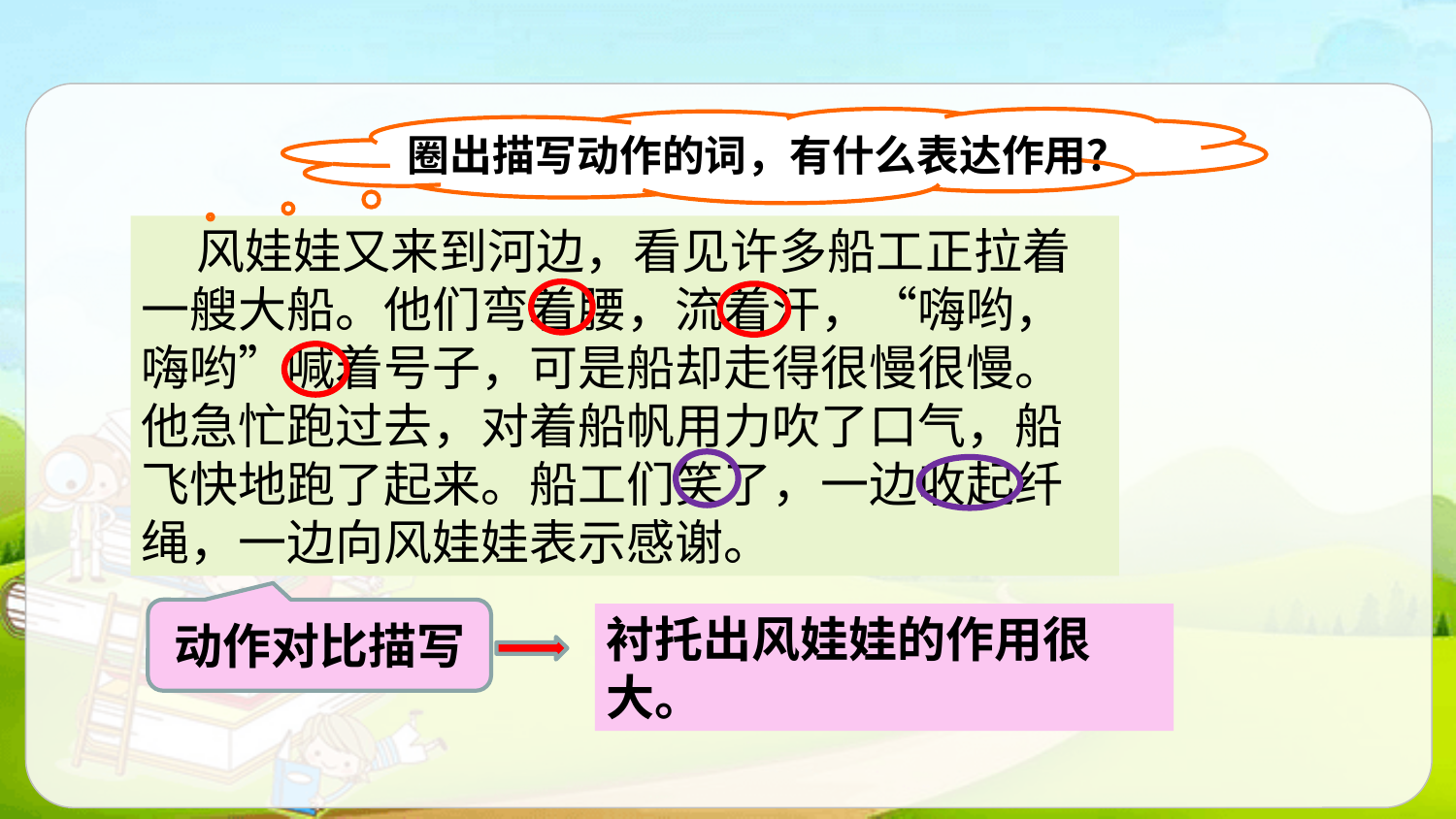

圈出描写动作的词，有什么表达作用？

    风娃娃又来到河边，看见许多船工正拉着一艘大船。他们弯着腰，流着汗，“嗨哟，嗨哟”喊着号子，可是船却走得很慢很慢。他急忙跑过去，对着船帆用力吹了口气，船飞快地跑了起来。船工们笑了，一边收起纤绳，一边向风娃娃表示感谢。

动作对比描写
衬托出风娃娃的作用很大。